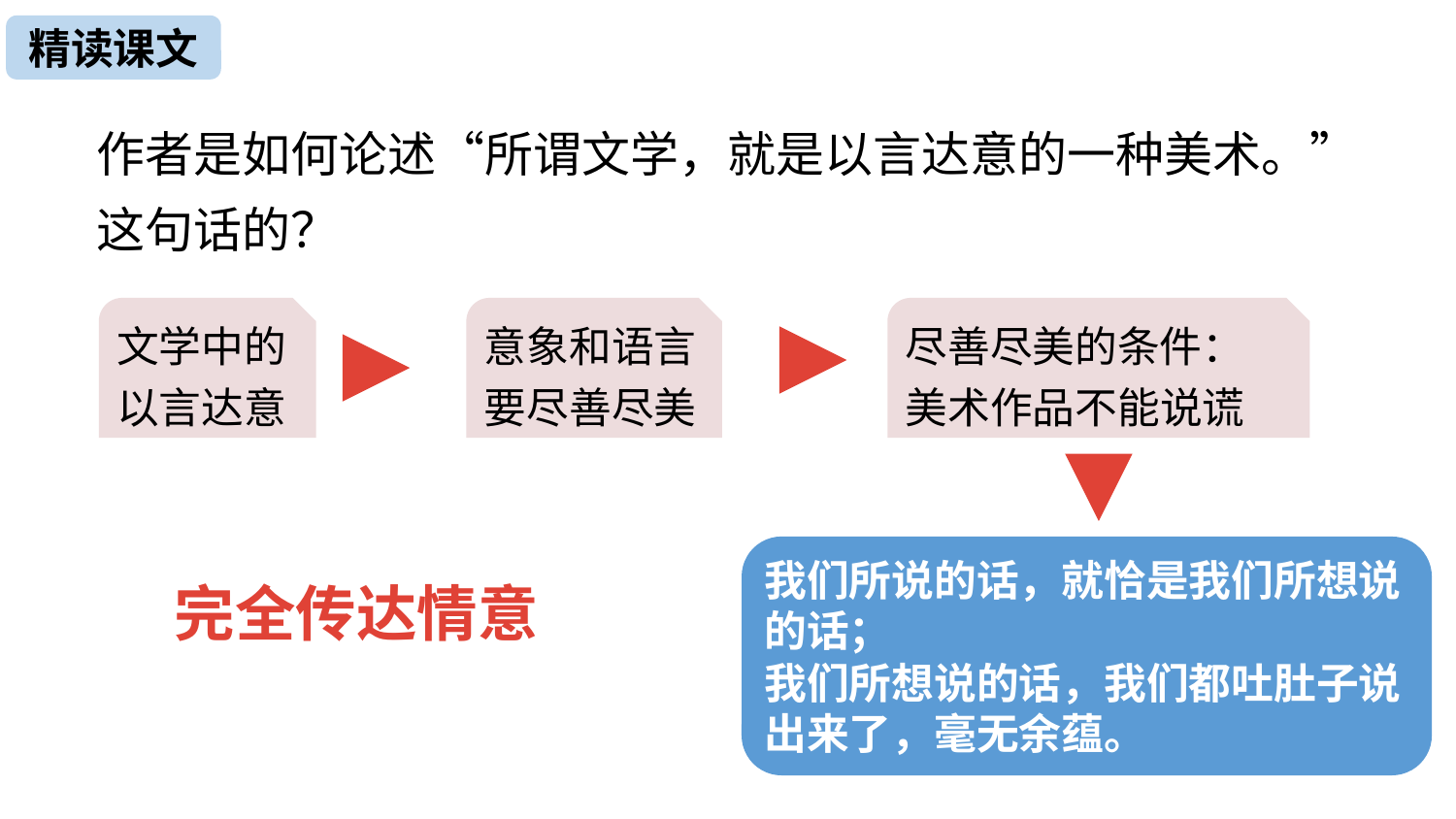

精读课文
作者是如何论述“所谓文学，就是以言达意的一种美术。”这句话的？
文学中的以言达意
意象和语言要尽善尽美
尽善尽美的条件：美术作品不能说谎

我们所说的话，就恰是我们所想说的话；
我们所想说的话，我们都吐肚子说出来了，毫无余蕴。
完全传达情意